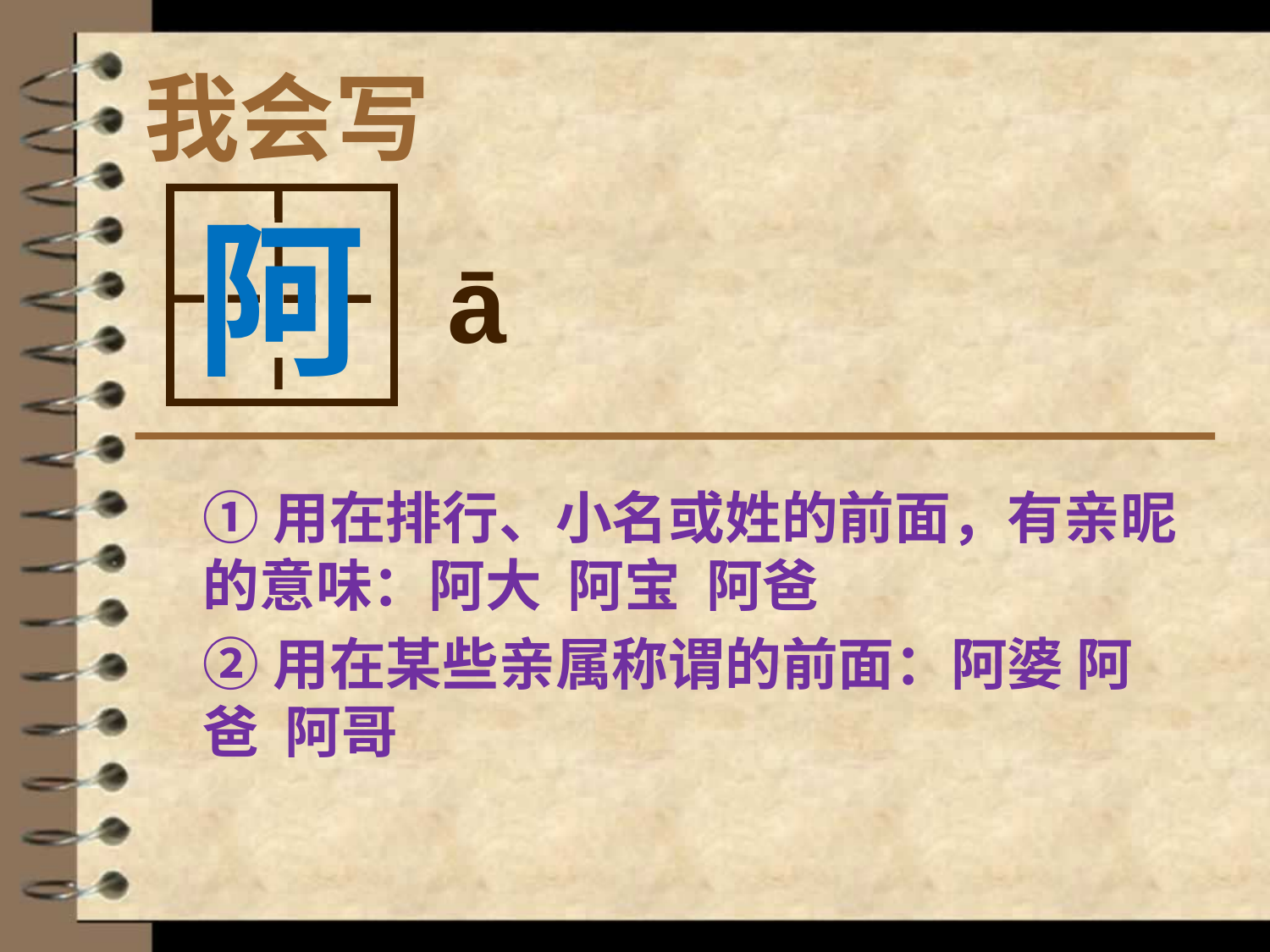

# 我会写
阿

ā
①用在排行、小名或姓的前面，有亲昵的意味：阿大  阿宝  阿爸
②用在某些亲属称谓的前面：阿婆 阿爸  阿哥